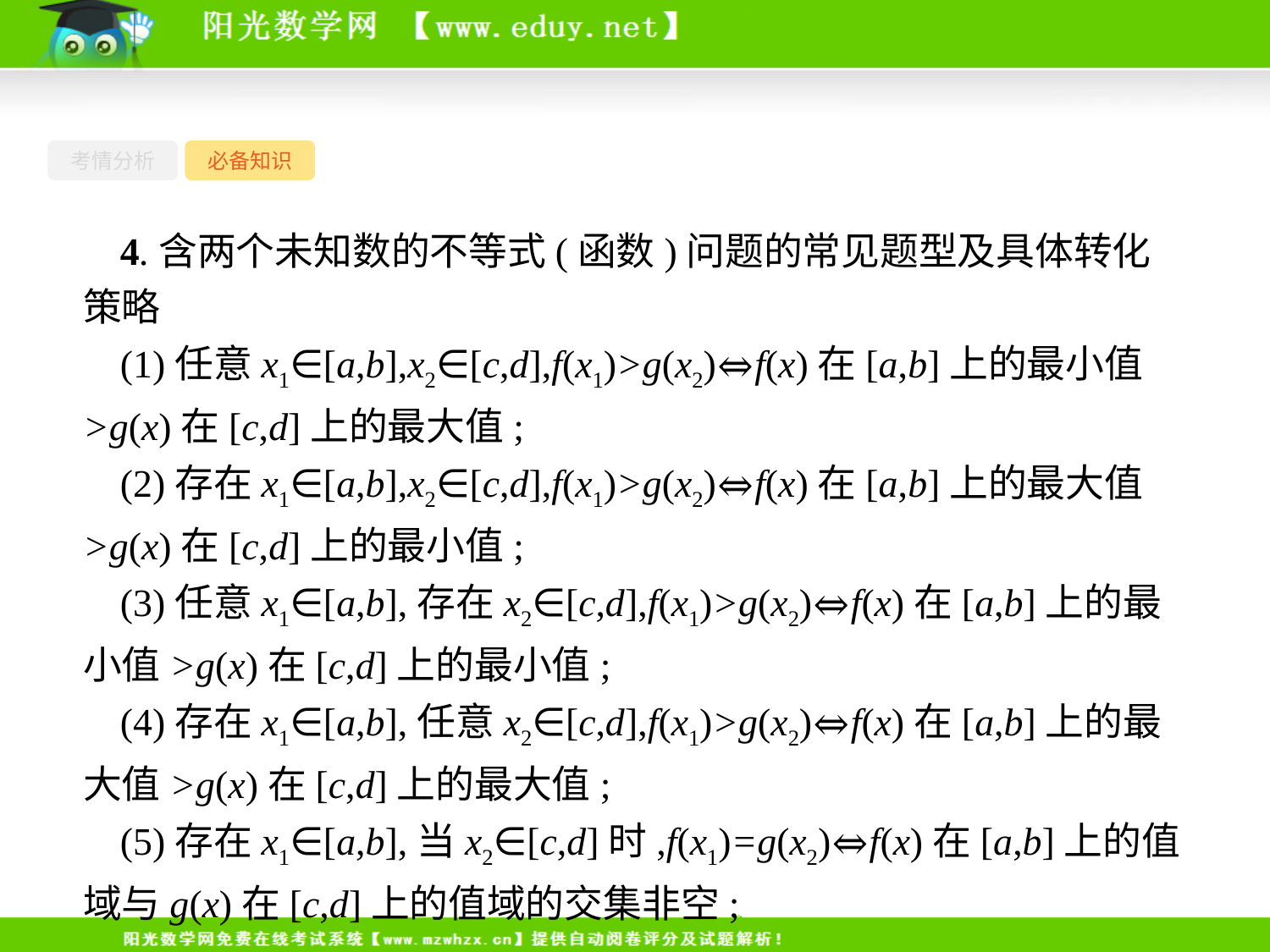

考情分析
必备知识
4.含两个未知数的不等式(函数)问题的常见题型及具体转化策略
(1)任意x1∈[a,b],x2∈[c,d],f(x1)>g(x2)⇔f(x)在[a,b]上的最小值>g(x)在[c,d]上的最大值;
(2)存在x1∈[a,b],x2∈[c,d],f(x1)>g(x2)⇔f(x)在[a,b]上的最大值>g(x)在[c,d]上的最小值;
(3)任意x1∈[a,b],存在x2∈[c,d],f(x1)>g(x2)⇔f(x)在[a,b]上的最小值>g(x)在[c,d]上的最小值;
(4)存在x1∈[a,b],任意x2∈[c,d],f(x1)>g(x2)⇔f(x)在[a,b]上的最大值>g(x)在[c,d]上的最大值;
(5)存在x1∈[a,b],当x2∈[c,d]时,f(x1)=g(x2)⇔f(x)在[a,b]上的值域与g(x)在[c,d]上的值域的交集非空;